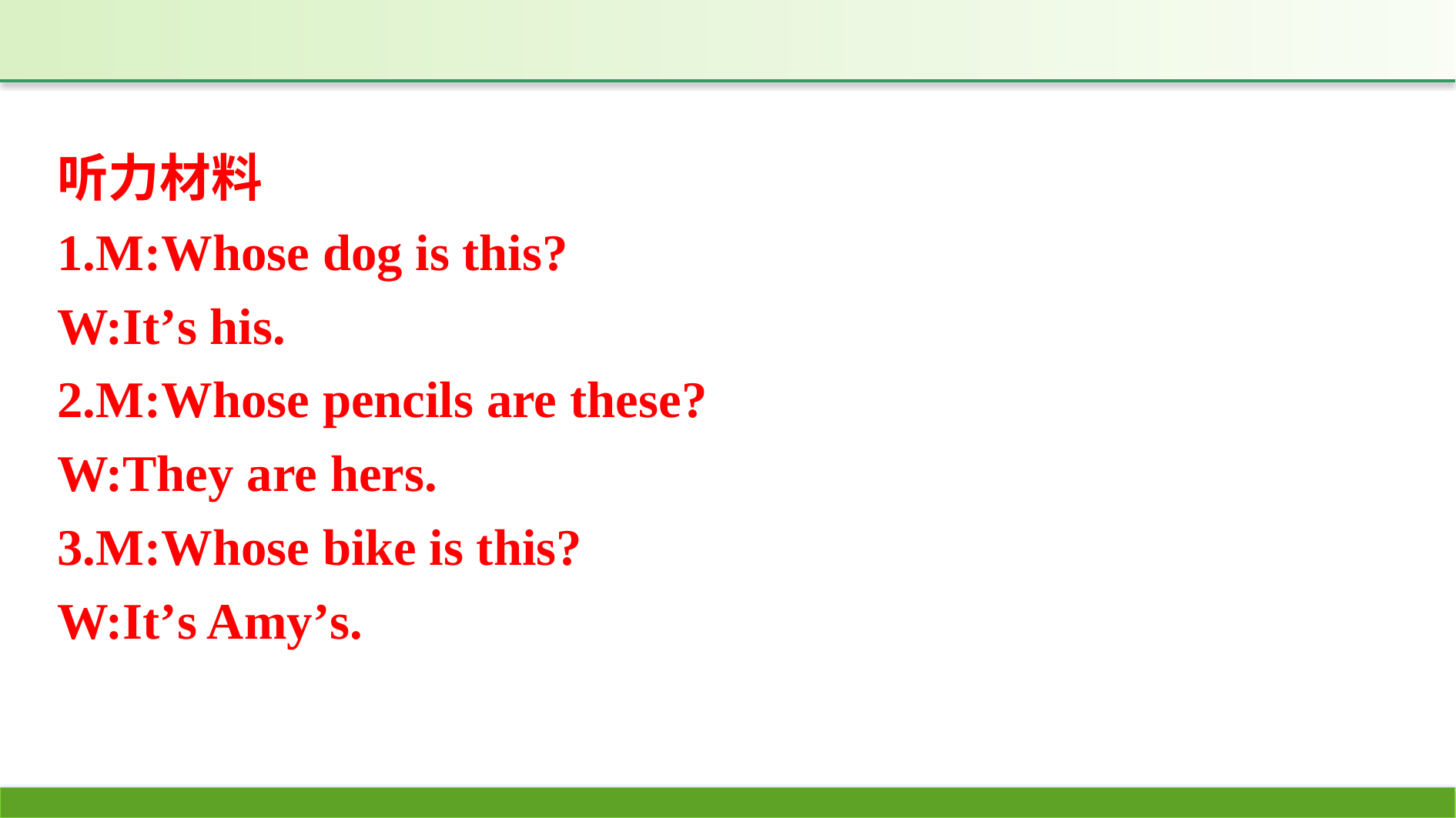

听力材料
1.M:Whose dog is this?
W:It’s his.
2.M:Whose pencils are these?
W:They are hers.
3.M:Whose bike is this?
W:It’s Amy’s.